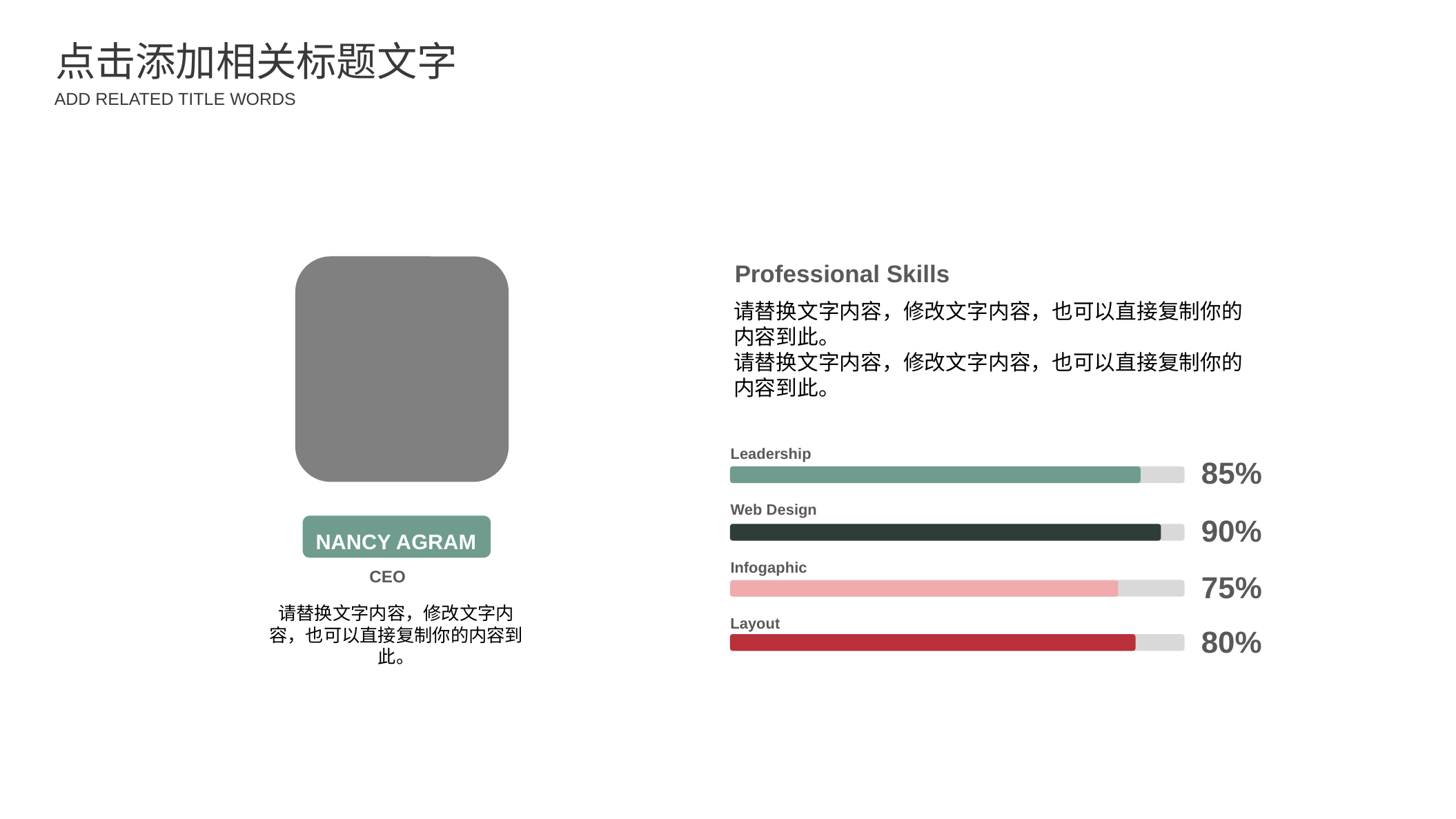

点击添加相关标题文字
ADD RELATED TITLE WORDS
Professional Skills

请替换文字内容，修改文字内容，也可以直接复制你的内容到此。
请替换文字内容，修改文字内容，也可以直接复制你的内容到此。

Leadership

Web Design

Infogaphic

Layout

85%

NANCY AGRAM

90%

CEO
75%

请替换文字内容，修改文字内容，也可以直接复制你的内容到此。

80%